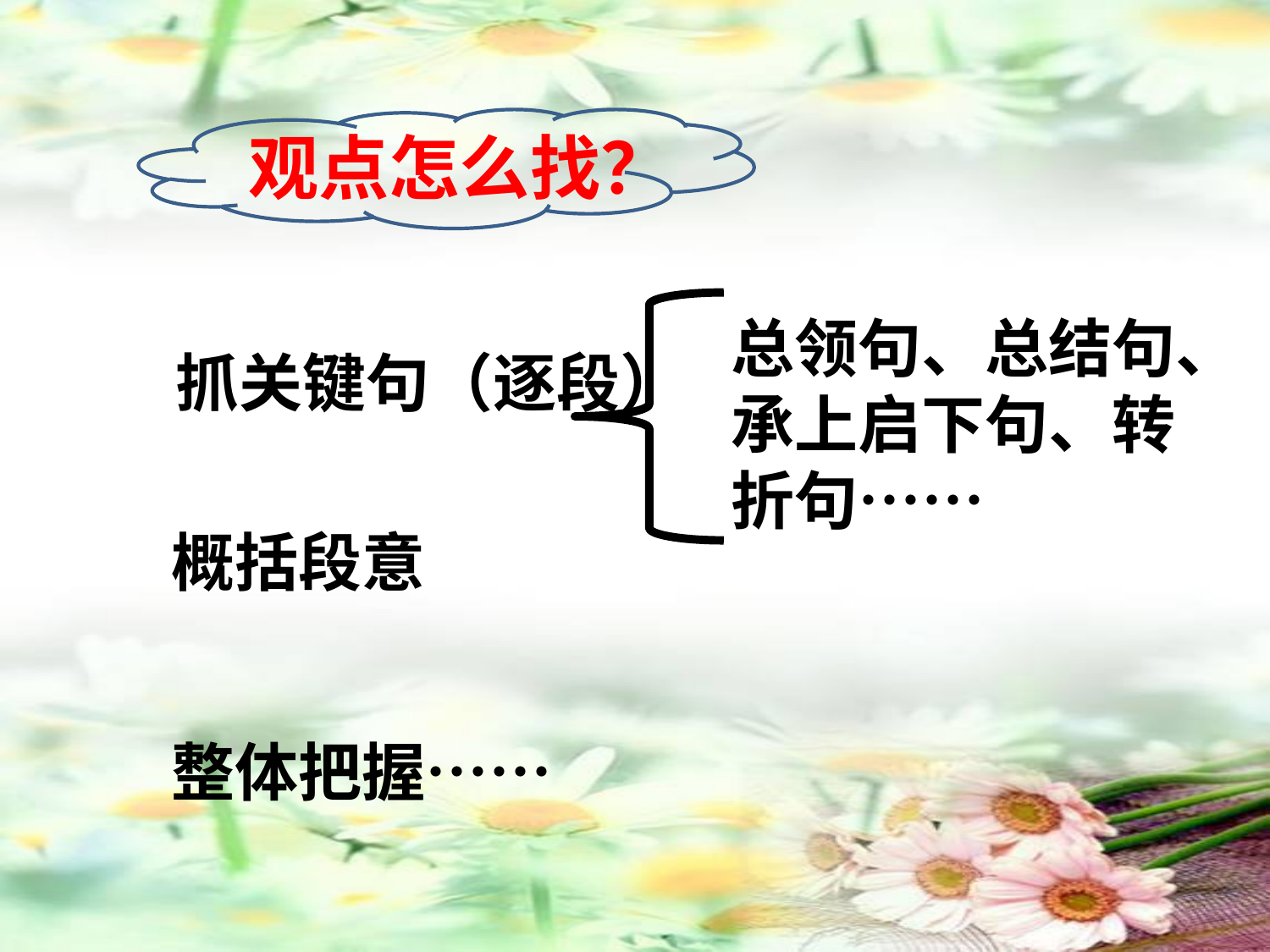

观点怎么找？

总领句、总结句、承上启下句、转折句……
 抓关键句（逐段）
概括段意
整体把握……